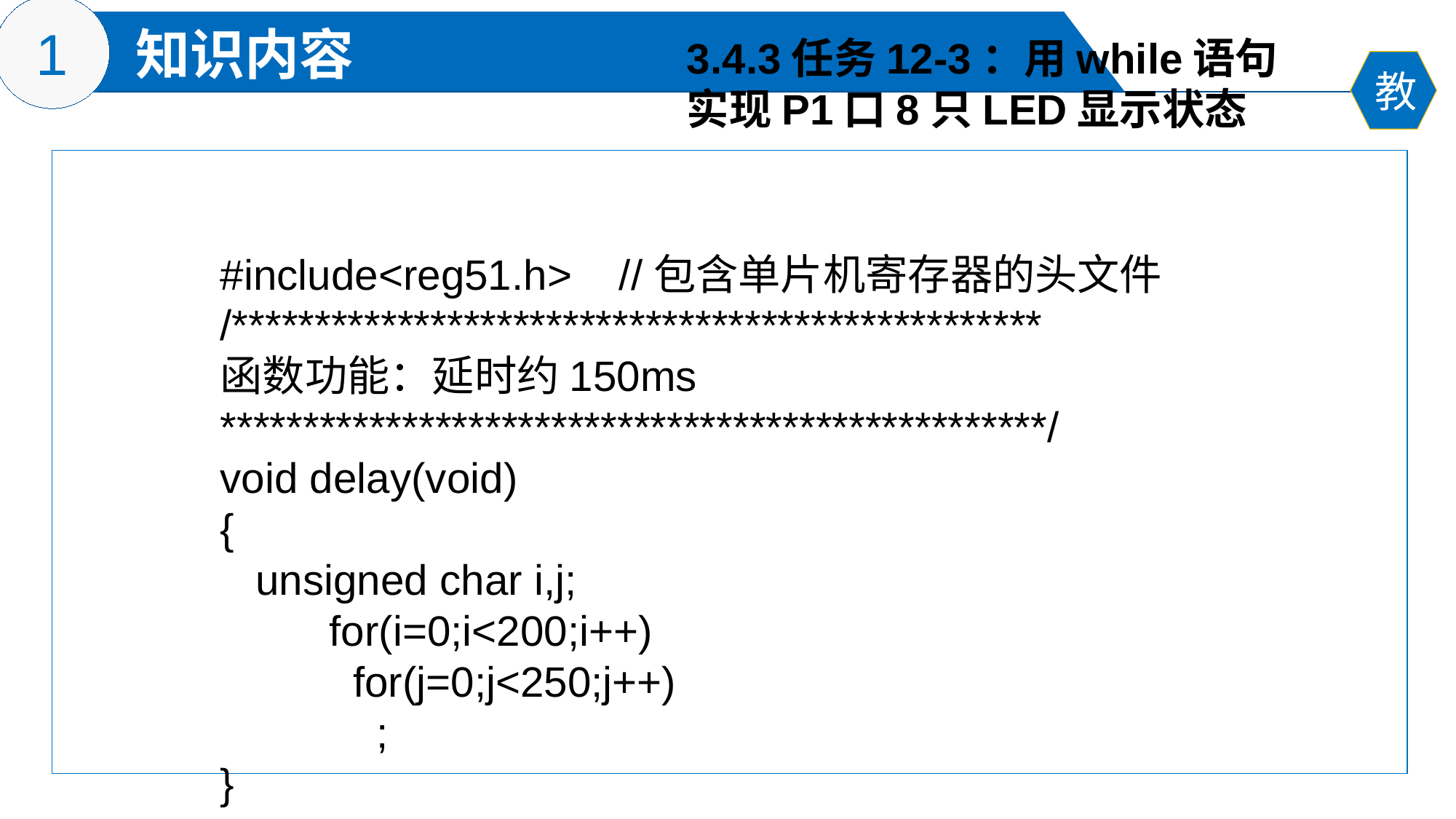

3.4.3任务12-3：用while语句
实现P1口8只LED显示状态
#include<reg51.h>    //包含单片机寄存器的头文件
/*************************************************
函数功能：延时约150ms
**************************************************/
void delay(void)
{
   unsigned char i,j;
	for(i=0;i<200;i++)
	  for(j=0;j<250;j++)
	    ;
}